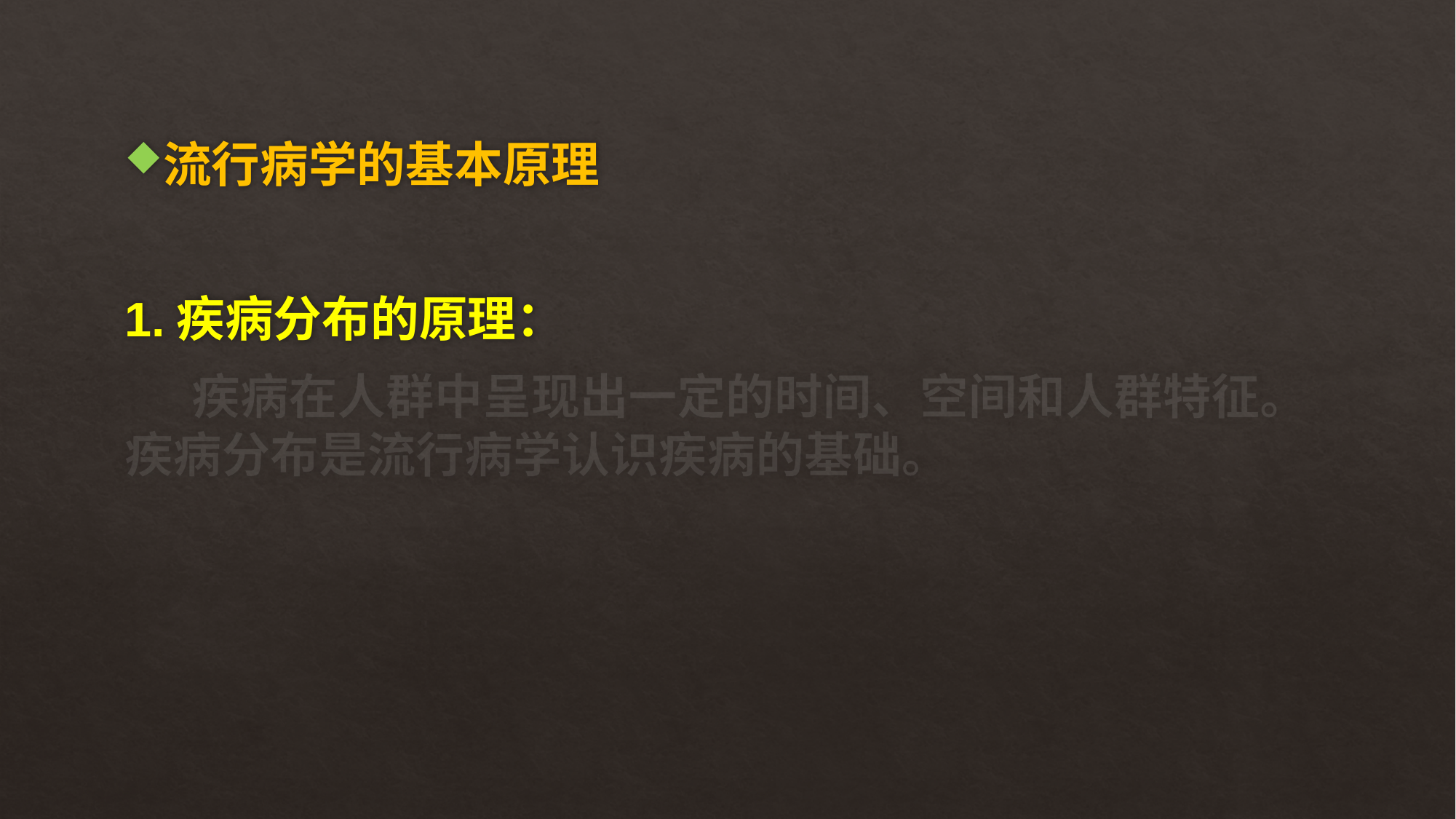

流行病学的基本原理

1.疾病分布的原理：
     疾病在人群中呈现出一定的时间、空间和人群特征。疾病分布是流行病学认识疾病的基础。